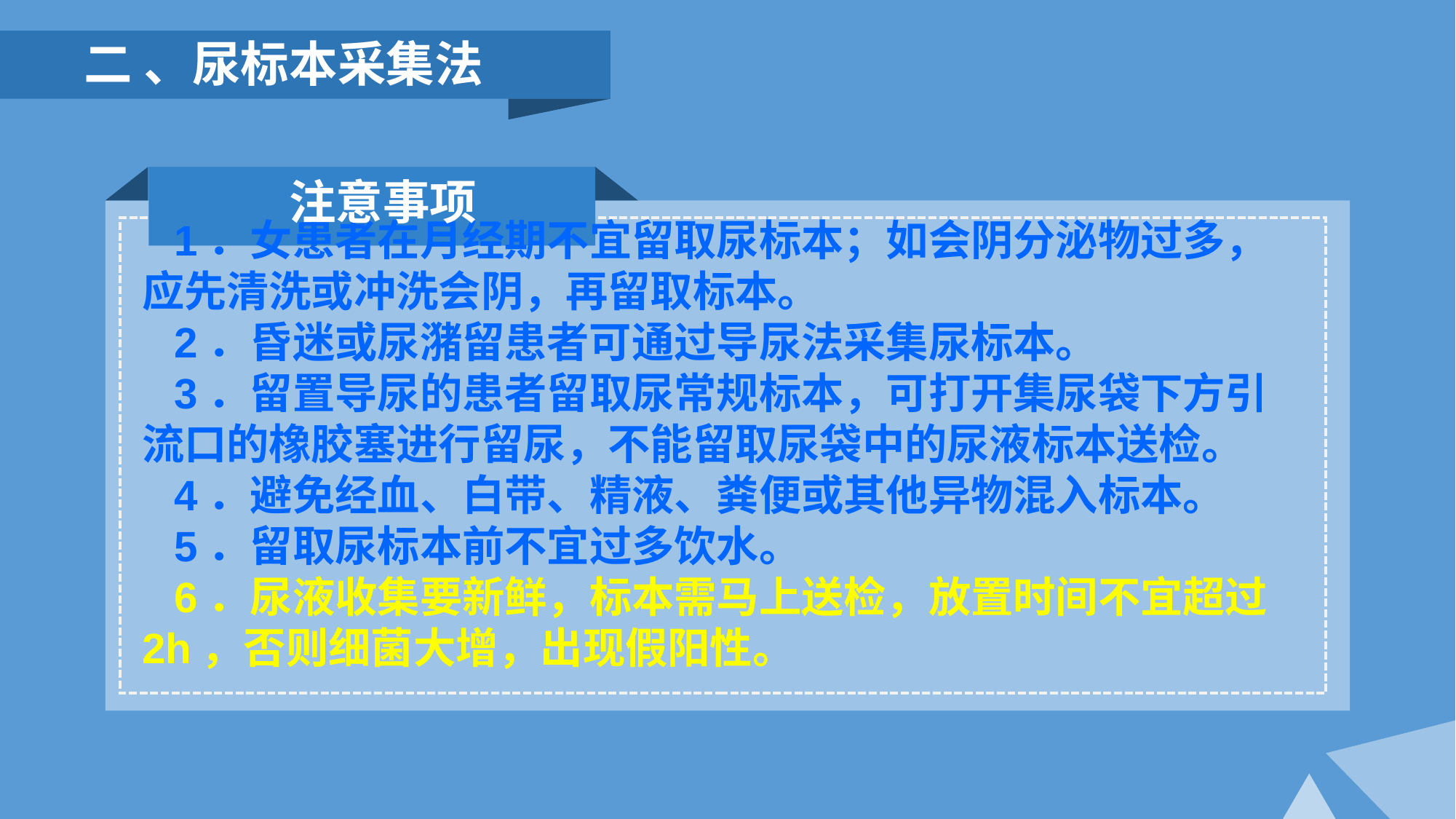

二 、尿标本采集法

注意事项

1．女患者在月经期不宜留取尿标本；如会阴分泌物过多，应先清洗或冲洗会阴，再留取标本。
2．昏迷或尿潴留患者可通过导尿法采集尿标本。
3．留置导尿的患者留取尿常规标本，可打开集尿袋下方引流口的橡胶塞进行留尿，不能留取尿袋中的尿液标本送检。
4．避免经血、白带、精液、粪便或其他异物混入标本。
5．留取尿标本前不宜过多饮水。
6．尿液收集要新鲜，标本需马上送检，放置时间不宜超过2h，否则细菌大增，出现假阳性。